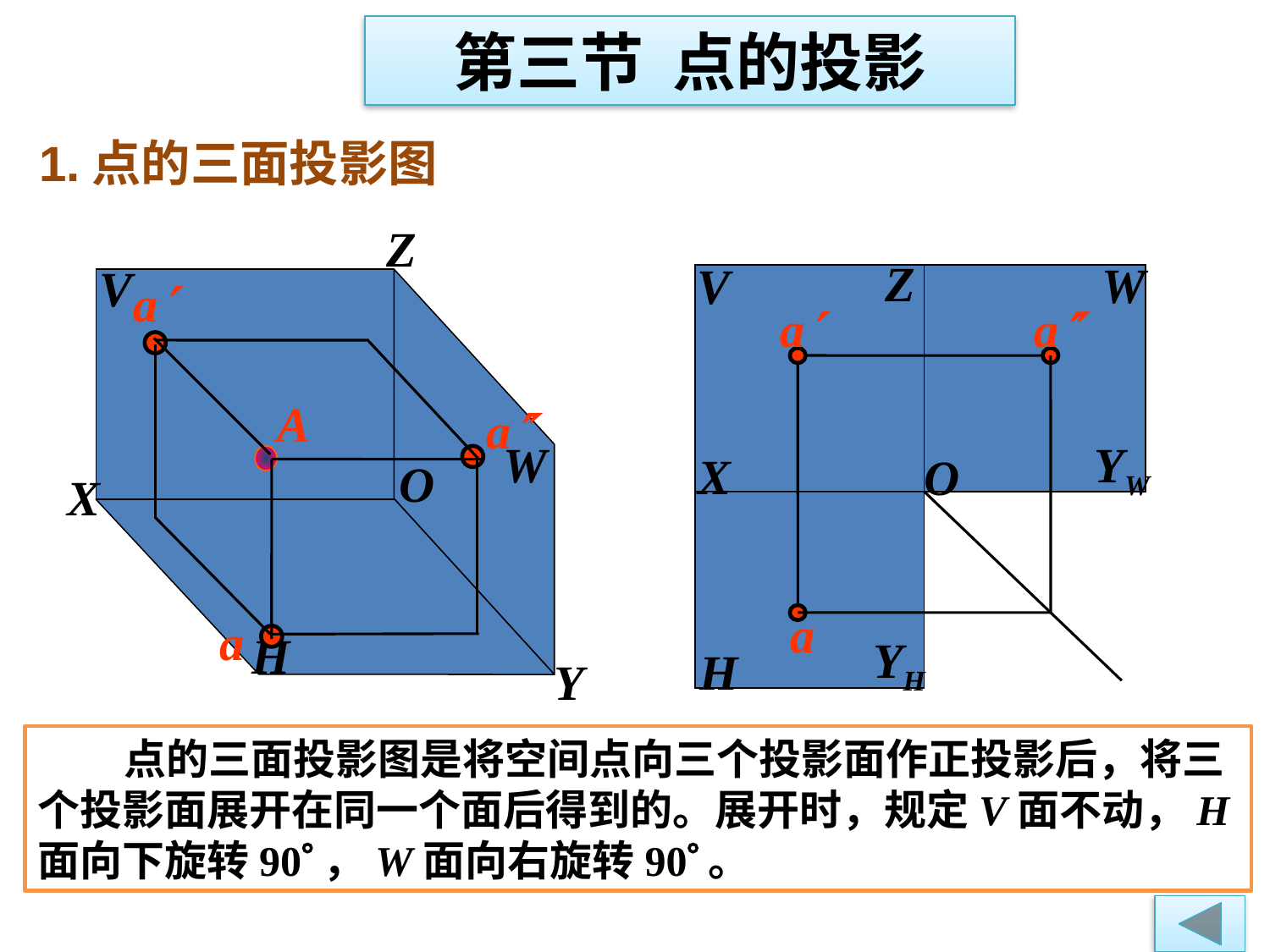

第三节  点的投影

1.点的三面投影图
Z
V

W
X

H
Y
O
Z
W
V

a′
a″

YW
X
O

a

YH
H
a′

a″

a

A

        点的三面投影图是将空间点向三个投影面作正投影后，将三个投影面展开在同一个面后得到的。展开时，规定V面不动，H面向下旋转90°，W面向右旋转90°。